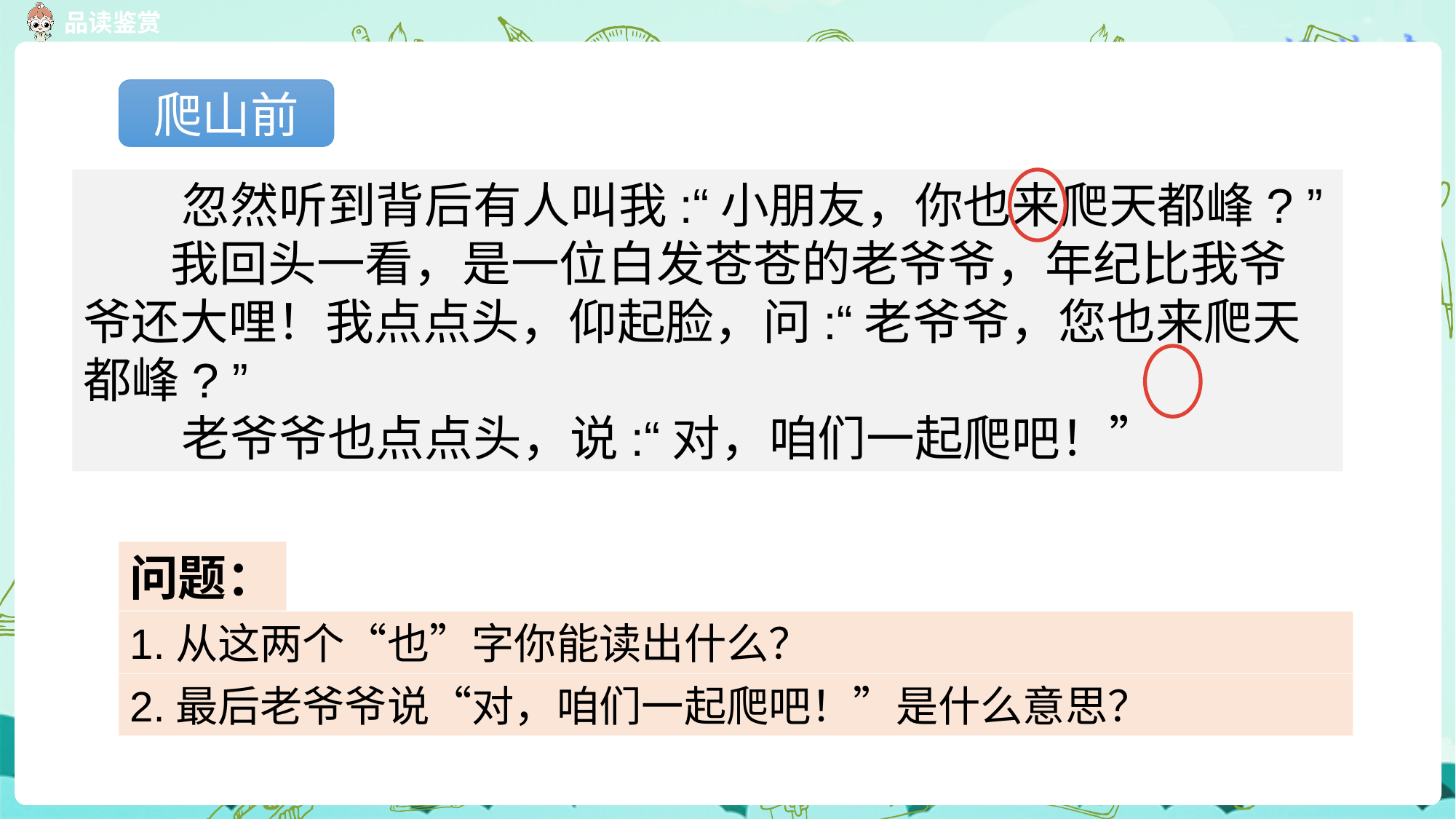

爬山前

        忽然听到背后有人叫我:“小朋友，你也来爬天都峰? ”
       我回头一看，是一位白发苍苍的老爷爷，年纪比我爷爷还大哩！我点点头，仰起脸，问:“老爷爷，您也来爬天都峰? ”
        老爷爷也点点头，说:“对，咱们一起爬吧！”

问题：
1.从这两个“也”字你能读出什么？
2.最后老爷爷说“对，咱们一起爬吧！”是什么意思？